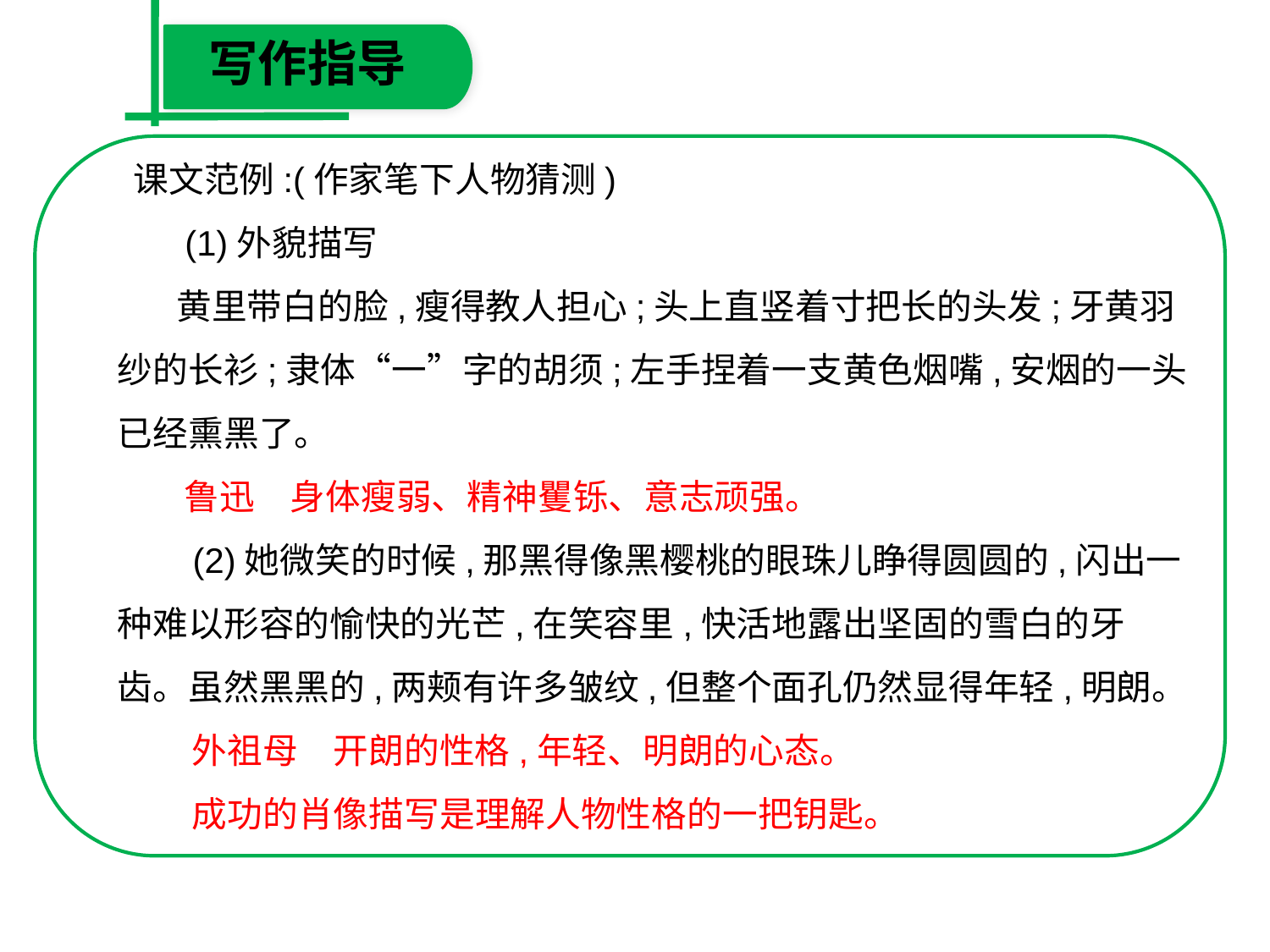

写作指导
　课文范例:(作家笔下人物猜测)
　   (1)外貌描写
　   黄里带白的脸,瘦得教人担心;头上直竖着寸把长的头发;牙黄羽纱的长衫;隶体“一”字的胡须;左手捏着一支黄色烟嘴,安烟的一头已经熏黑了。
　    鲁迅　身体瘦弱、精神矍铄、意志顽强。
　    (2)她微笑的时候,那黑得像黑樱桃的眼珠儿睁得圆圆的,闪出一种难以形容的愉快的光芒,在笑容里,快活地露出坚固的雪白的牙齿。虽然黑黑的,两颊有许多皱纹,但整个面孔仍然显得年轻,明朗。
　     外祖母　开朗的性格,年轻、明朗的心态。
　     成功的肖像描写是理解人物性格的一把钥匙。